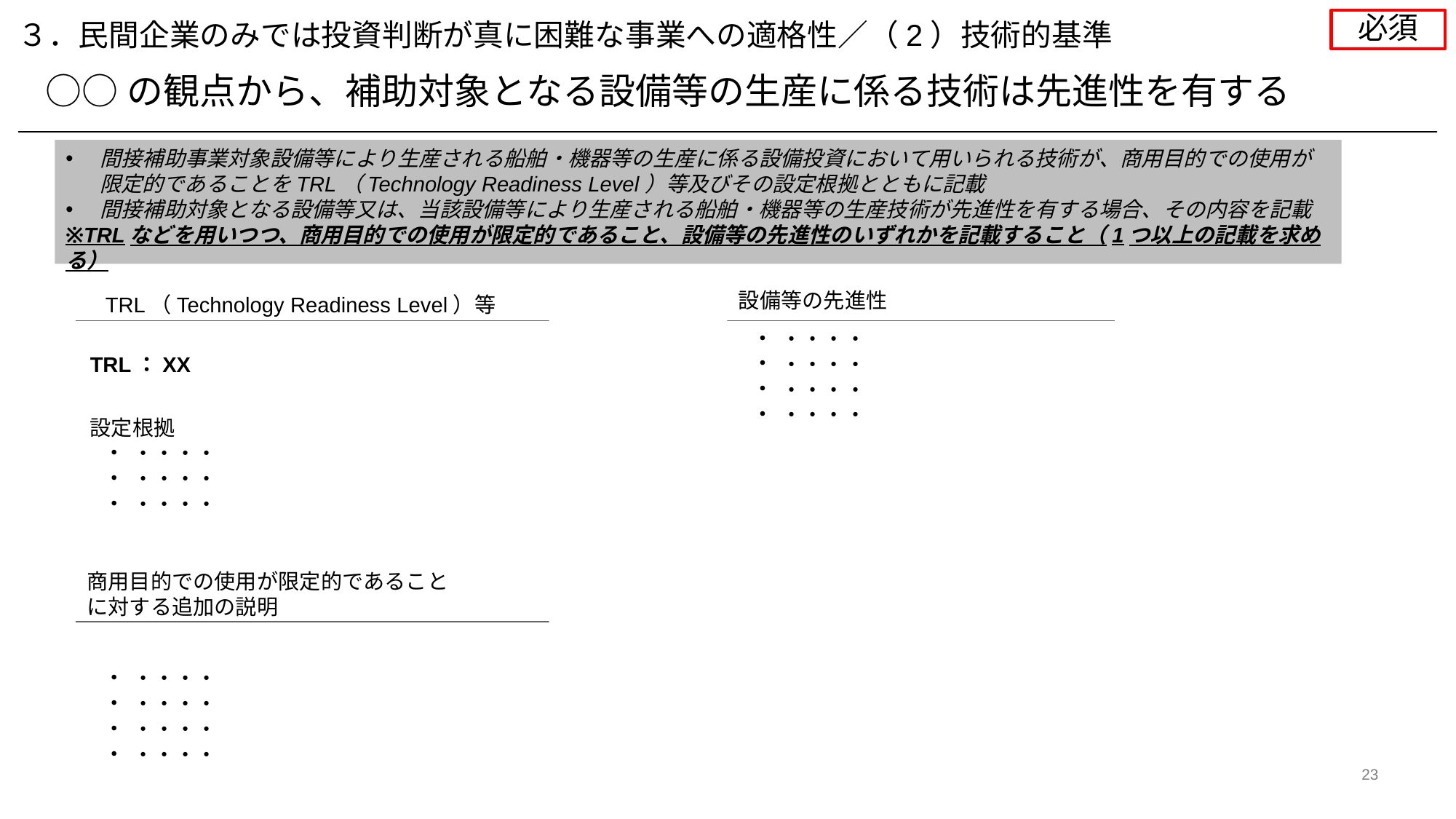

必須
３．民間企業のみでは投資判断が真に困難な事業への適格性／（2）技術的基準
○○の観点から、補助対象となる設備等の生産に係る技術は先進性を有する
間接補助事業対象設備等により生産される船舶・機器等の生産に係る設備投資において用いられる技術が、商用目的での使用が限定的であることをTRL（Technology Readiness Level）等及びその設定根拠とともに記載
間接補助対象となる設備等又は、当該設備等により生産される船舶・機器等の生産技術が先進性を有する場合、その内容を記載
※TRLなどを用いつつ、商用目的での使用が限定的であること、設備等の先進性のいずれかを記載すること（1つ以上の記載を求める）
設備等の先進性
TRL（Technology Readiness Level）等
・・・・
・・・・
・・・・
・・・・
TRL：XX
設定根拠
・・・・
・・・・
・・・・
商用目的での使用が限定的であること
に対する追加の説明
・・・・
・・・・
・・・・
・・・・